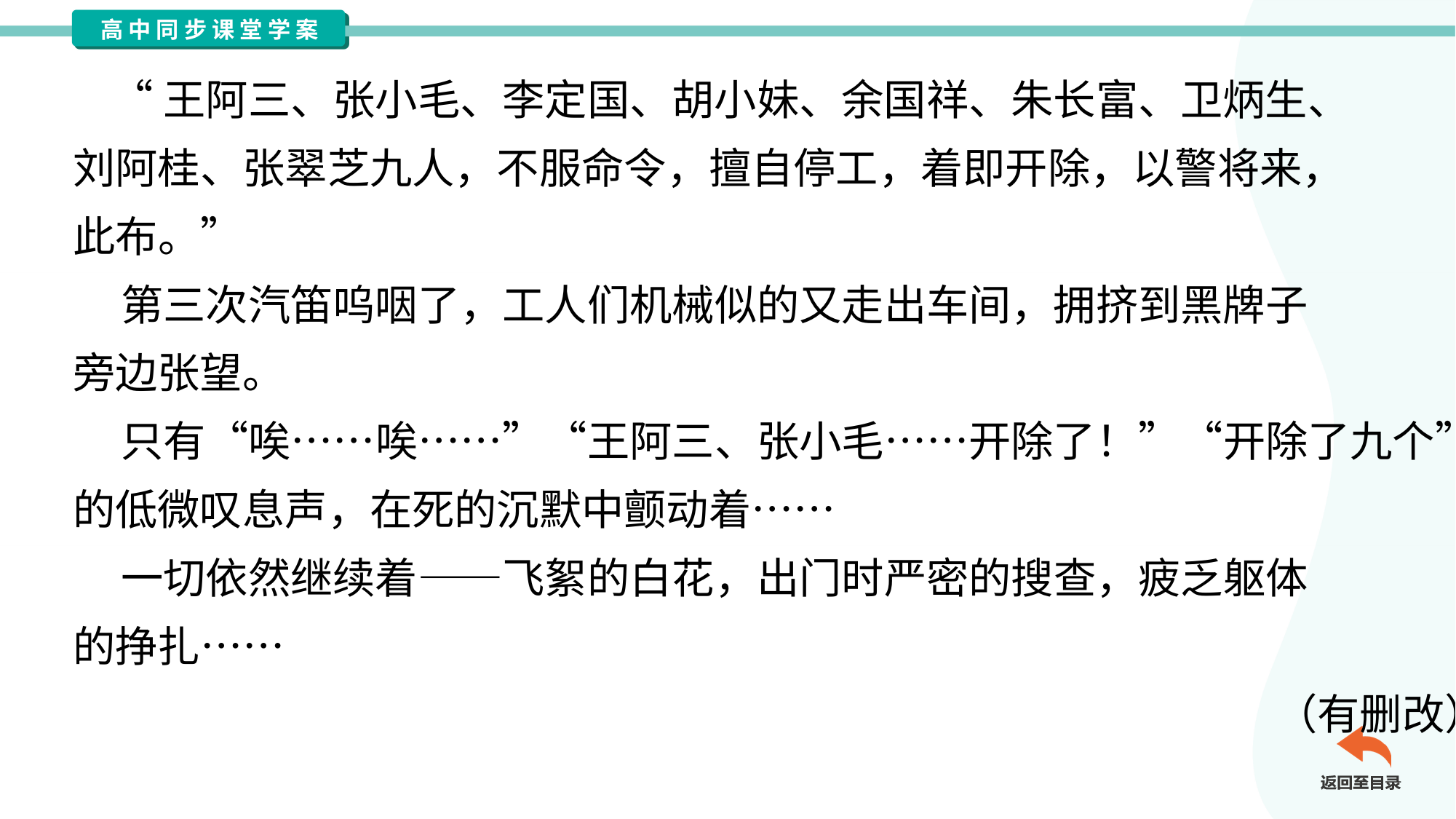

“王阿三、张小毛、李定国、胡小妹、余国祥、朱长富、卫炳生、
刘阿桂、张翠芝九人，不服命令，擅自停工，着即开除，以警将来，
此布。”
    第三次汽笛呜咽了，工人们机械似的又走出车间，拥挤到黑牌子
旁边张望。
    只有“唉……唉……”“王阿三、张小毛……开除了！”“开除了九个”
的低微叹息声，在死的沉默中颤动着……
    一切依然继续着——飞絮的白花，出门时严密的搜查，疲乏躯体
的挣扎……
（有删改）